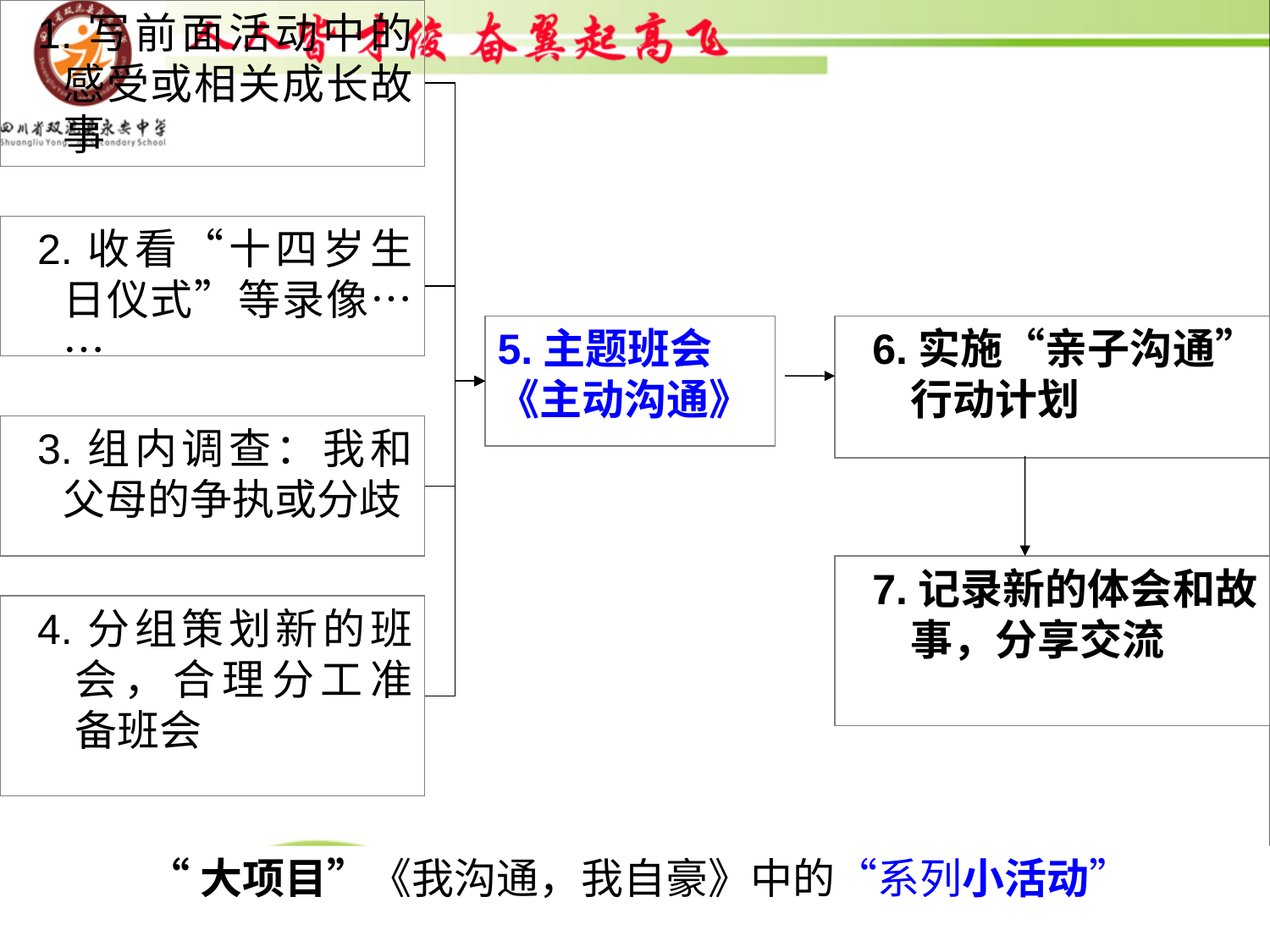

1.写前面活动中的感受或相关成长故事
2.收看“十四岁生日仪式”等录像……
5.主题班会
《主动沟通》
6.实施“亲子沟通”行动计划

3.组内调查：我和父母的争执或分歧

7.记录新的体会和故事，分享交流
4.分组策划新的班会，合理分工准备班会
 “大项目”《我沟通，我自豪》中的“系列小活动”